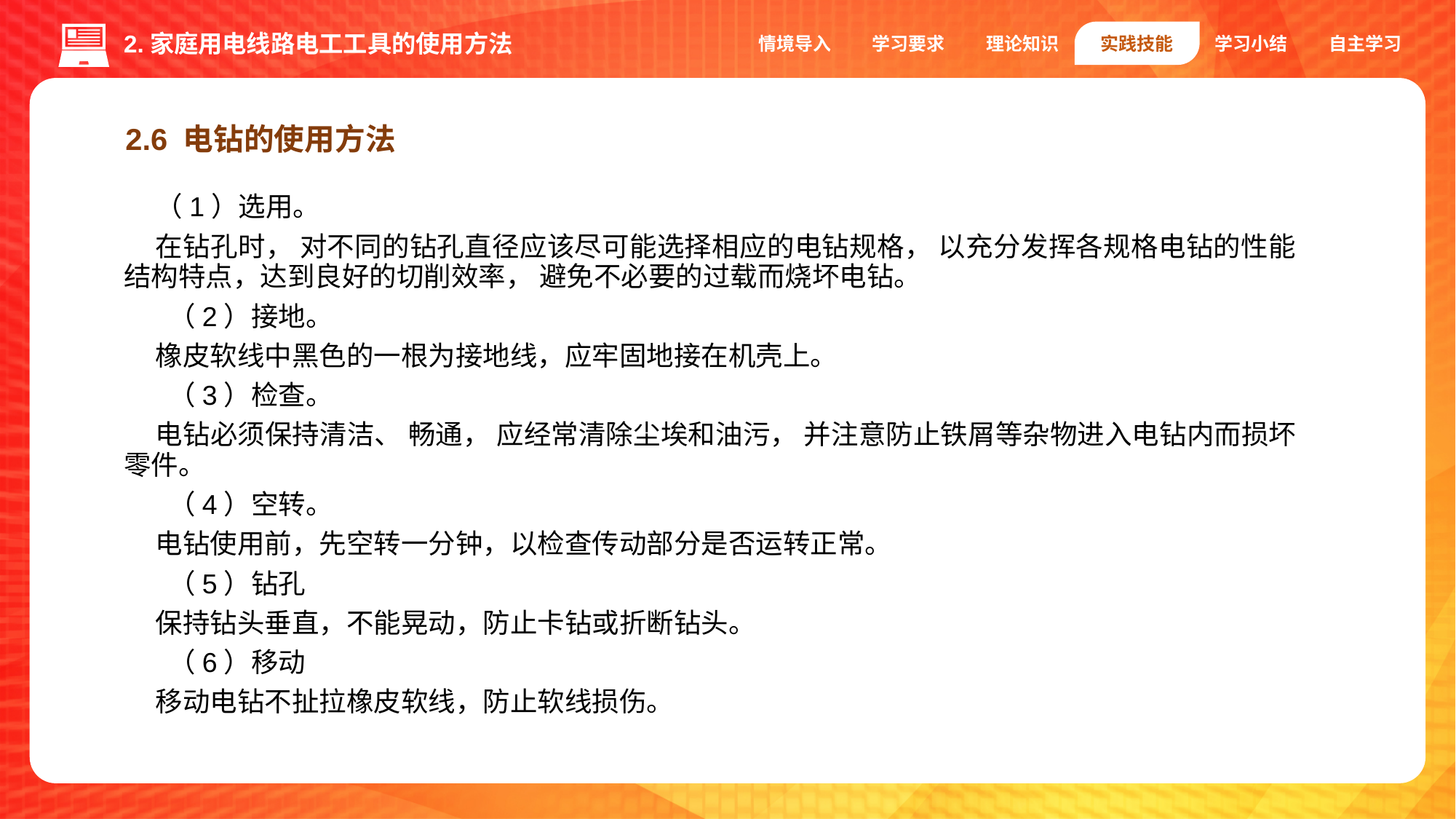

情境导入
学习要求
理论知识
实践技能
学习小结
自主学习
2.家庭用电线路电工工具的使用方法

2.6 电钻的使用方法

（1）选用。
在钻孔时， 对不同的钻孔直径应该尽可能选择相应的电钻规格， 以充分发挥各规格电钻的性能结构特点，达到良好的切削效率， 避免不必要的过载而烧坏电钻。
 （2）接地。
橡皮软线中黑色的一根为接地线，应牢固地接在机壳上。
 （3）检查。
电钻必须保持清洁、 畅通， 应经常清除尘埃和油污， 并注意防止铁屑等杂物进入电钻内而损坏零件。
 （4）空转。
电钻使用前，先空转一分钟，以检查传动部分是否运转正常。
 （5）钻孔
保持钻头垂直，不能晃动，防止卡钻或折断钻头。
 （6）移动
移动电钻不扯拉橡皮软线，防止软线损伤。